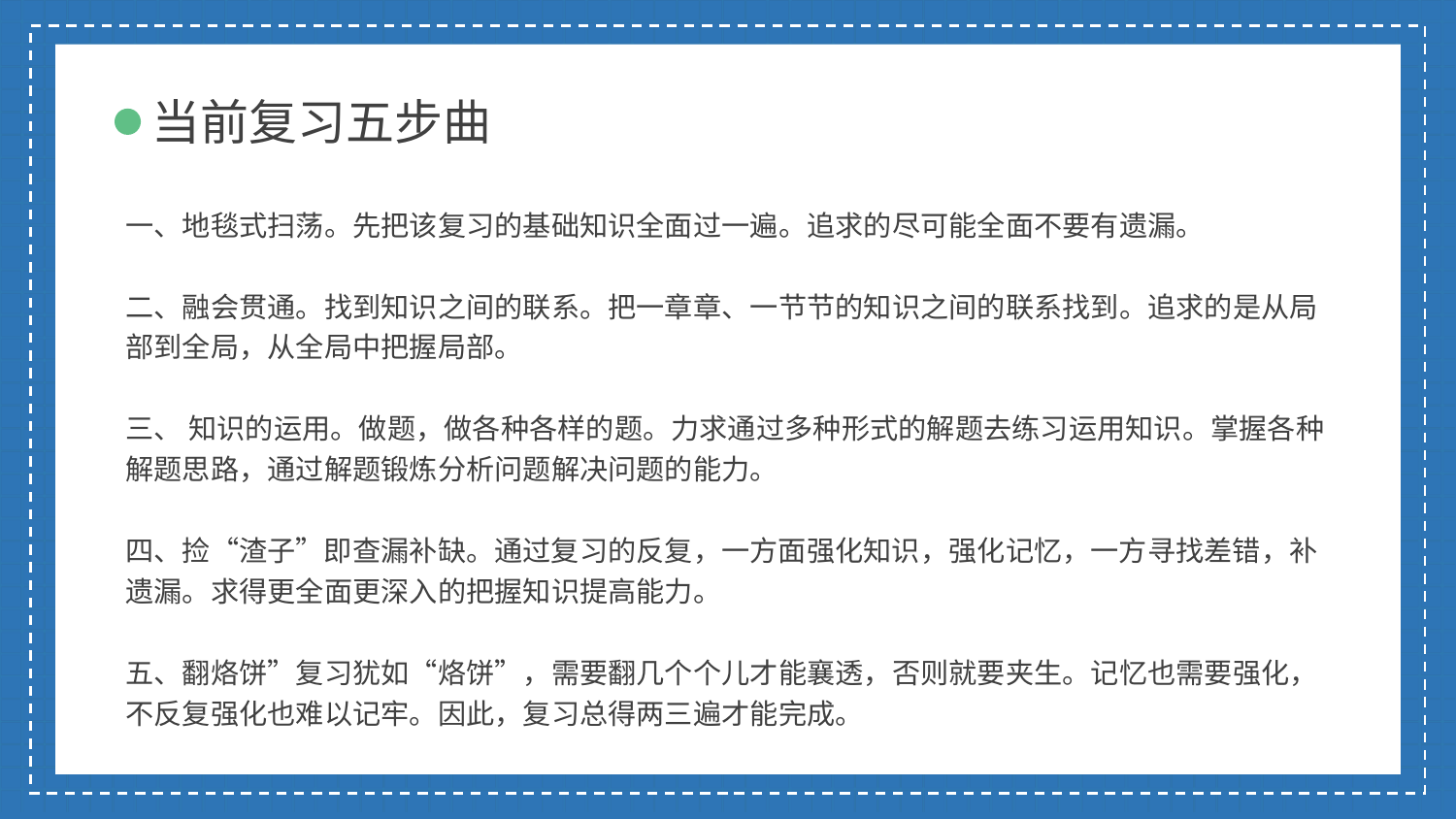

当前复习五步曲

一、地毯式扫荡。先把该复习的基础知识全面过一遍。追求的尽可能全面不要有遗漏。

二、融会贯通。找到知识之间的联系。把一章章、一节节的知识之间的联系找到。追求的是从局部到全局，从全局中把握局部。

三、 知识的运用。做题，做各种各样的题。力求通过多种形式的解题去练习运用知识。掌握各种解题思路，通过解题锻炼分析问题解决问题的能力。

四、捡“渣子”即查漏补缺。通过复习的反复，一方面强化知识，强化记忆，一方寻找差错，补遗漏。求得更全面更深入的把握知识提高能力。

五、翻烙饼”复习犹如“烙饼”，需要翻几个个儿才能襄透，否则就要夹生。记忆也需要强化，不反复强化也难以记牢。因此，复习总得两三遍才能完成。